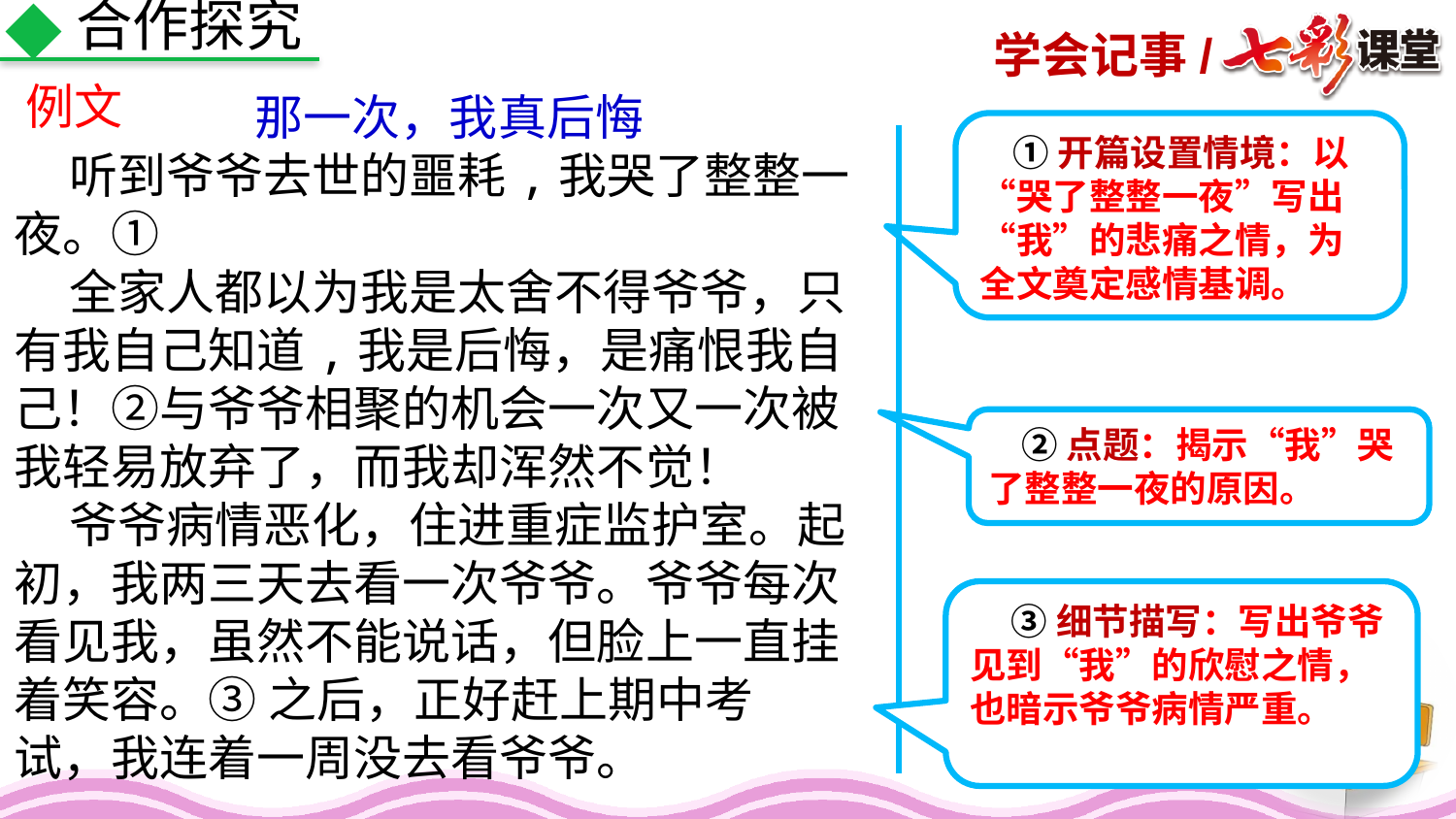

合作探究

例文
那一次，我真后悔
    听到爷爷去世的噩耗,我哭了整整一夜。①
    全家人都以为我是太舍不得爷爷，只有我自己知道,我是后悔，是痛恨我自己！②与爷爷相聚的机会一次又一次被我轻易放弃了，而我却浑然不觉！
    爷爷病情恶化，住进重症监护室。起初，我两三天去看一次爷爷。爷爷每次看见我，虽然不能说话，但脸上一直挂着笑容。③ 之后，正好赶上期中考
试，我连着一周没去看爷爷。

    ①开篇设置情境：以“哭了整整一夜”写出“我”的悲痛之情，为全文奠定感情基调。

    ②点题：揭示“我”哭了整整一夜的原因。
     ③细节描写：写出爷爷见到“我”的欣慰之情，也暗示爷爷病情严重。